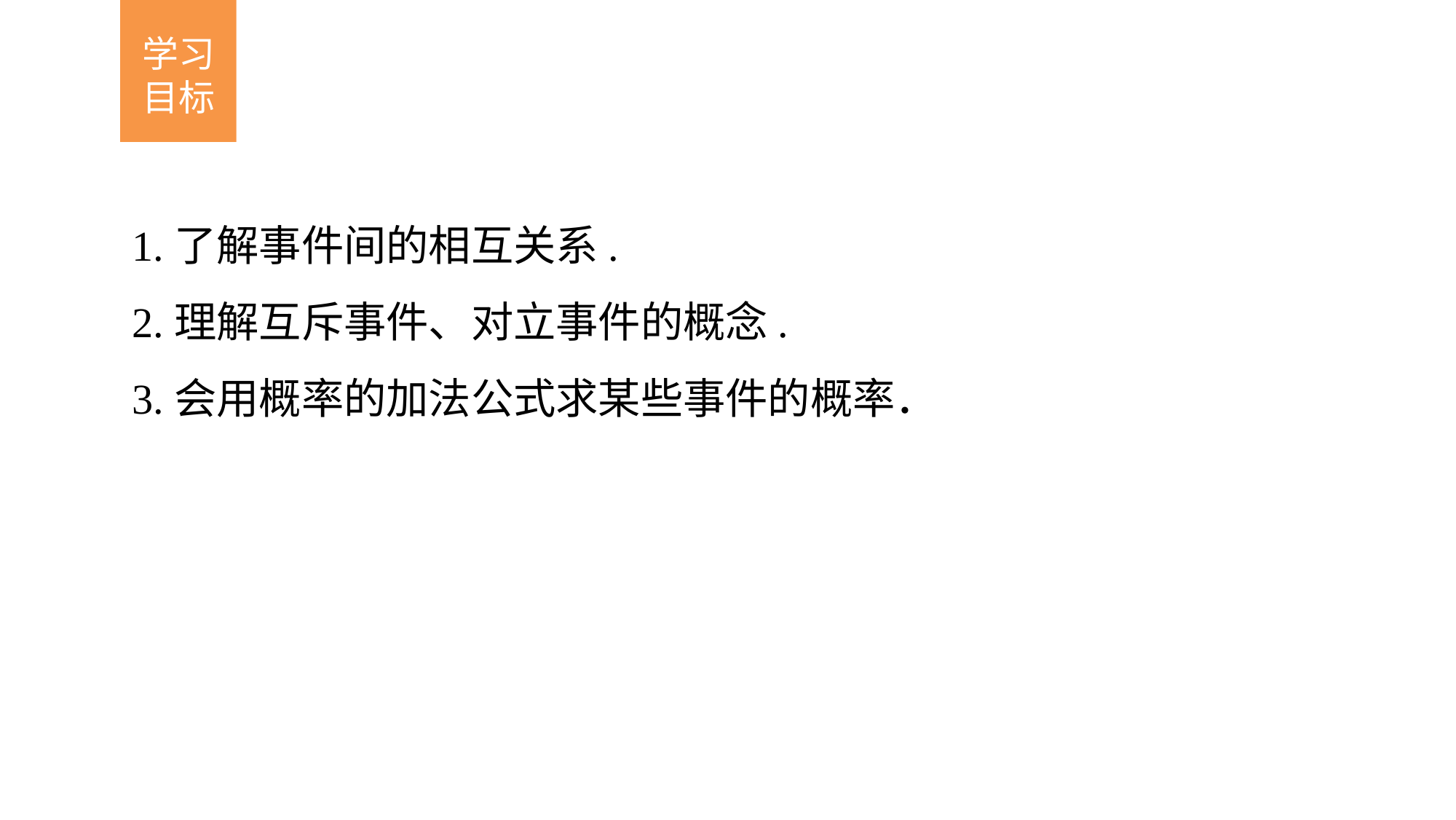

学习目标
1.了解事件间的相互关系.
2.理解互斥事件、对立事件的概念.
3.会用概率的加法公式求某些事件的概率．